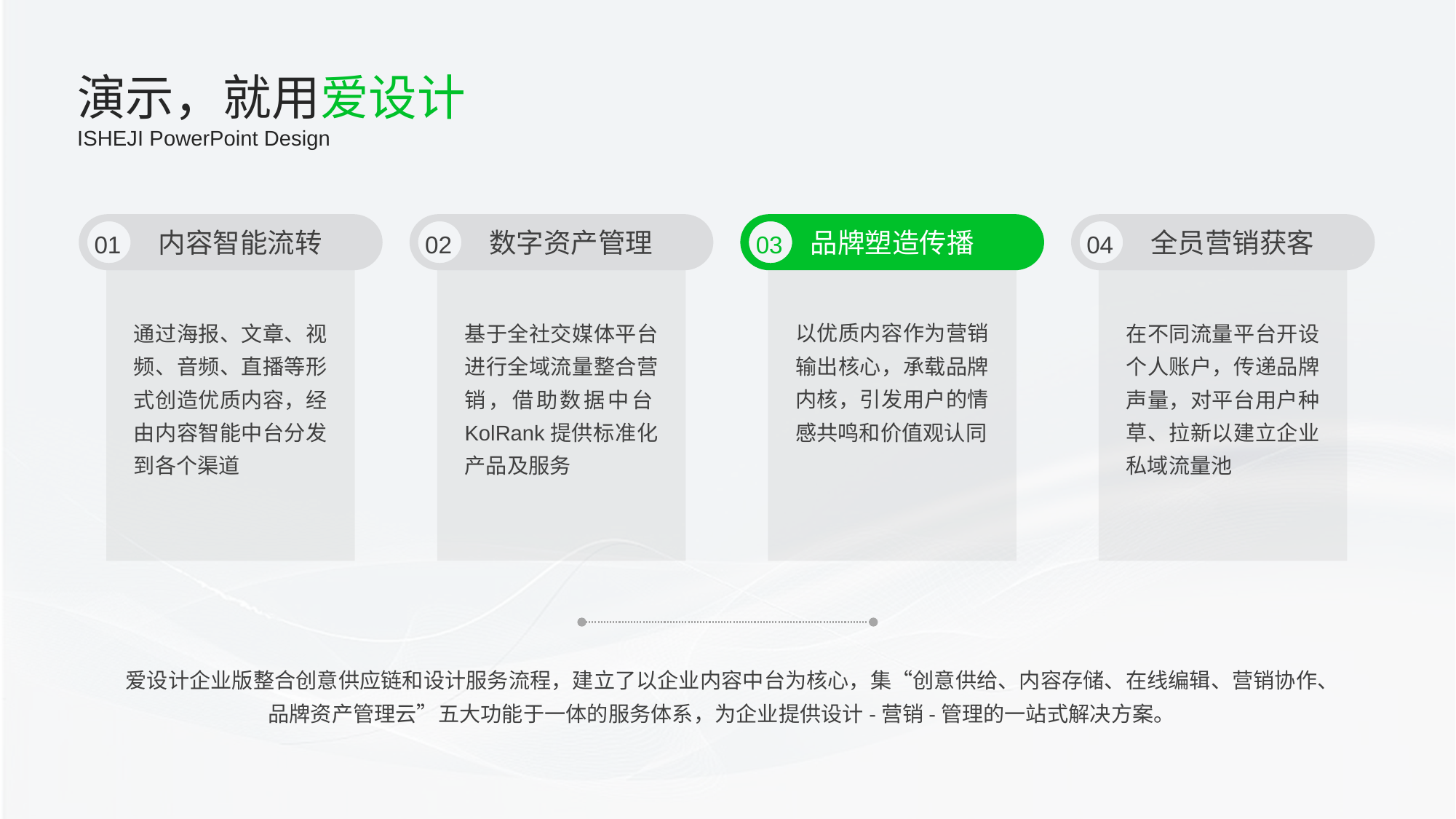

演示，就用爱设计
ISHEJI PowerPoint Design
  内容智能流转
  数字资产管理
品牌塑造传播
  全员营销获客
01
02
03
04

通过海报、文章、视频、音频、直播等形式创造优质内容，经由内容智能中台分发到各个渠道
基于全社交媒体平台进行全域流量整合营销，借助数据中台KolRank提供标准化产品及服务
以优质内容作为营销输出核心，承载品牌内核，引发用户的情感共鸣和价值观认同
在不同流量平台开设个人账户，传递品牌声量，对平台用户种草、拉新以建立企业私域流量池
爱设计企业版整合创意供应链和设计服务流程，建立了以企业内容中台为核心，集“创意供给、内容存储、在线编辑、营销协作、品牌资产管理云”五大功能于一体的服务体系，为企业提供设计-营销-管理的一站式解决方案。